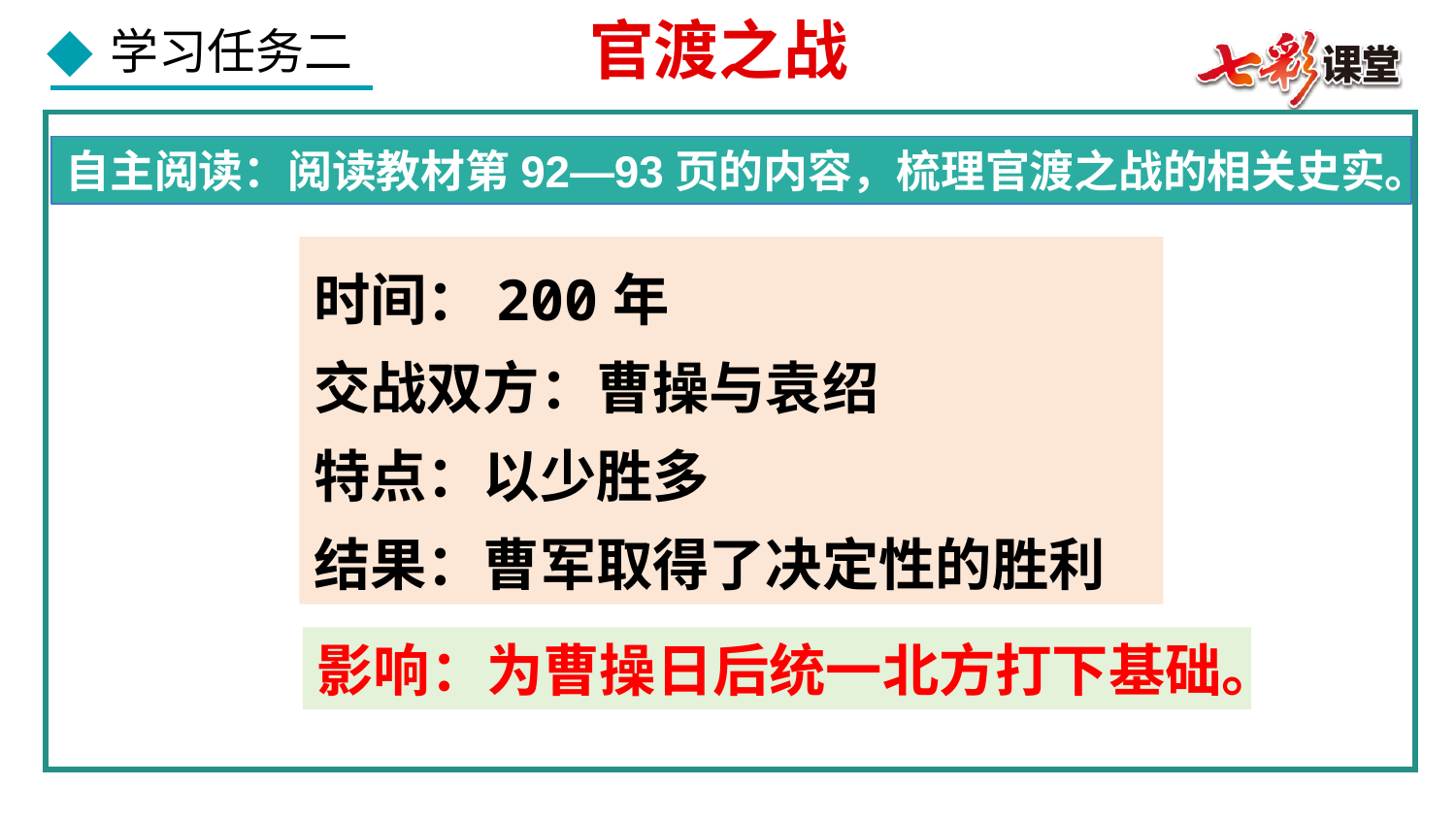

官渡之战
自主阅读：阅读教材第92—93页的内容，梳理官渡之战的相关史实。
时间：200年
交战双方：曹操与袁绍
特点：以少胜多
结果：曹军取得了决定性的胜利
影响：为曹操日后统一北方打下基础。